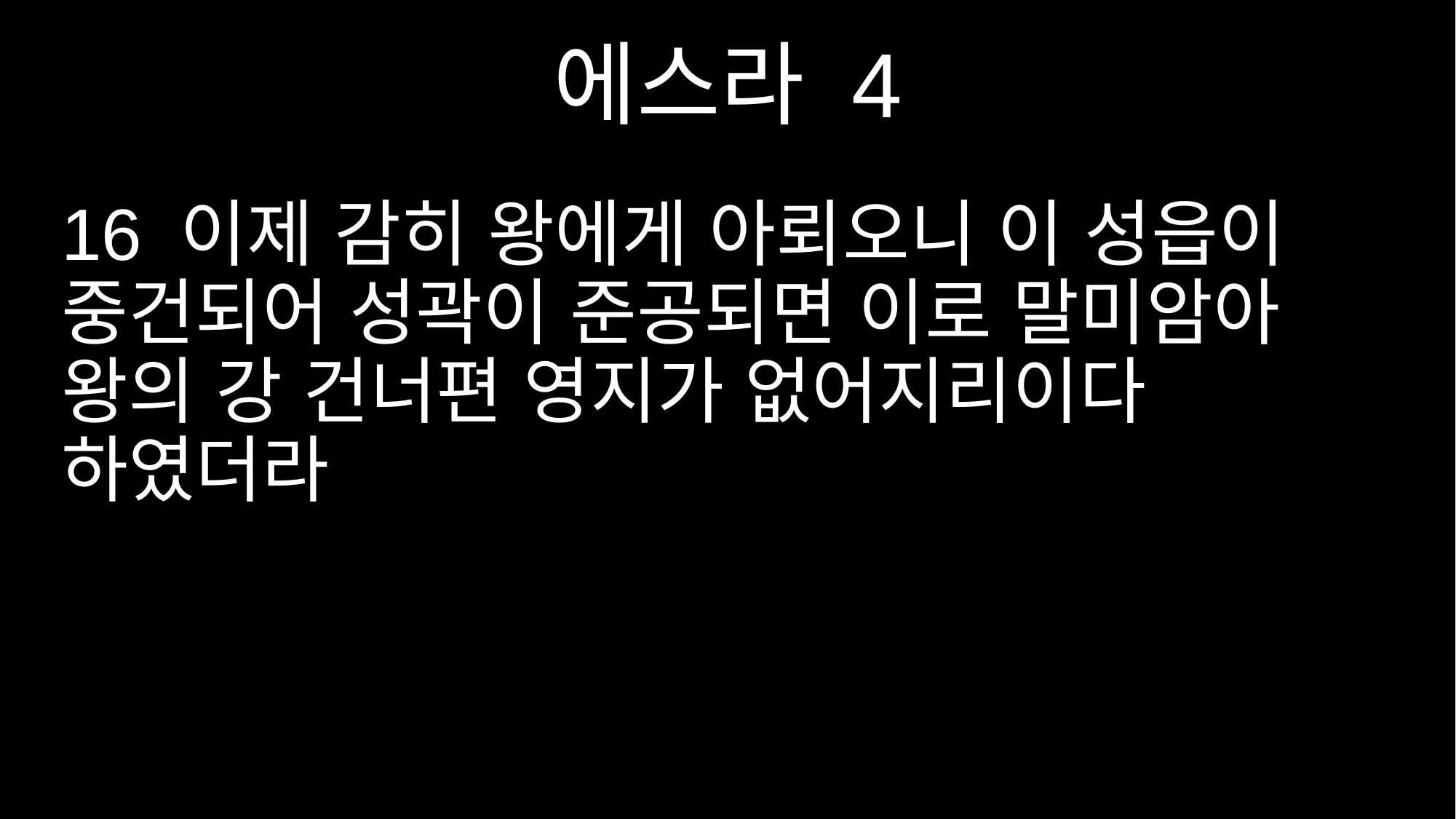

에스라 4
16 이제 감히 왕에게 아뢰오니 이 성읍이 중건되어 성곽이 준공되면 이로 말미암아 왕의 강 건너편 영지가 없어지리이다 하였더라